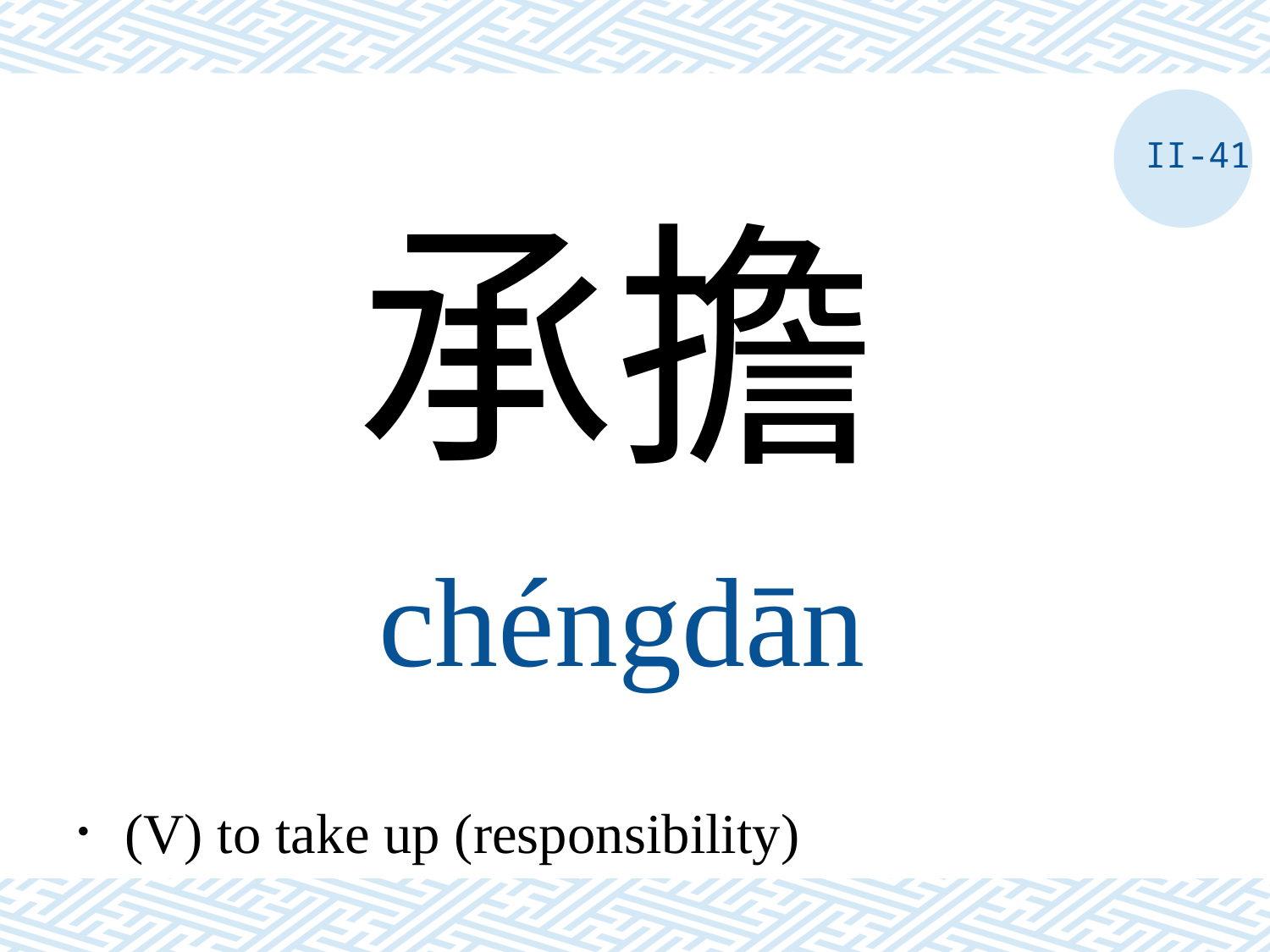

II-41

承擔
chéngdān
．(V) to take up (responsibility)